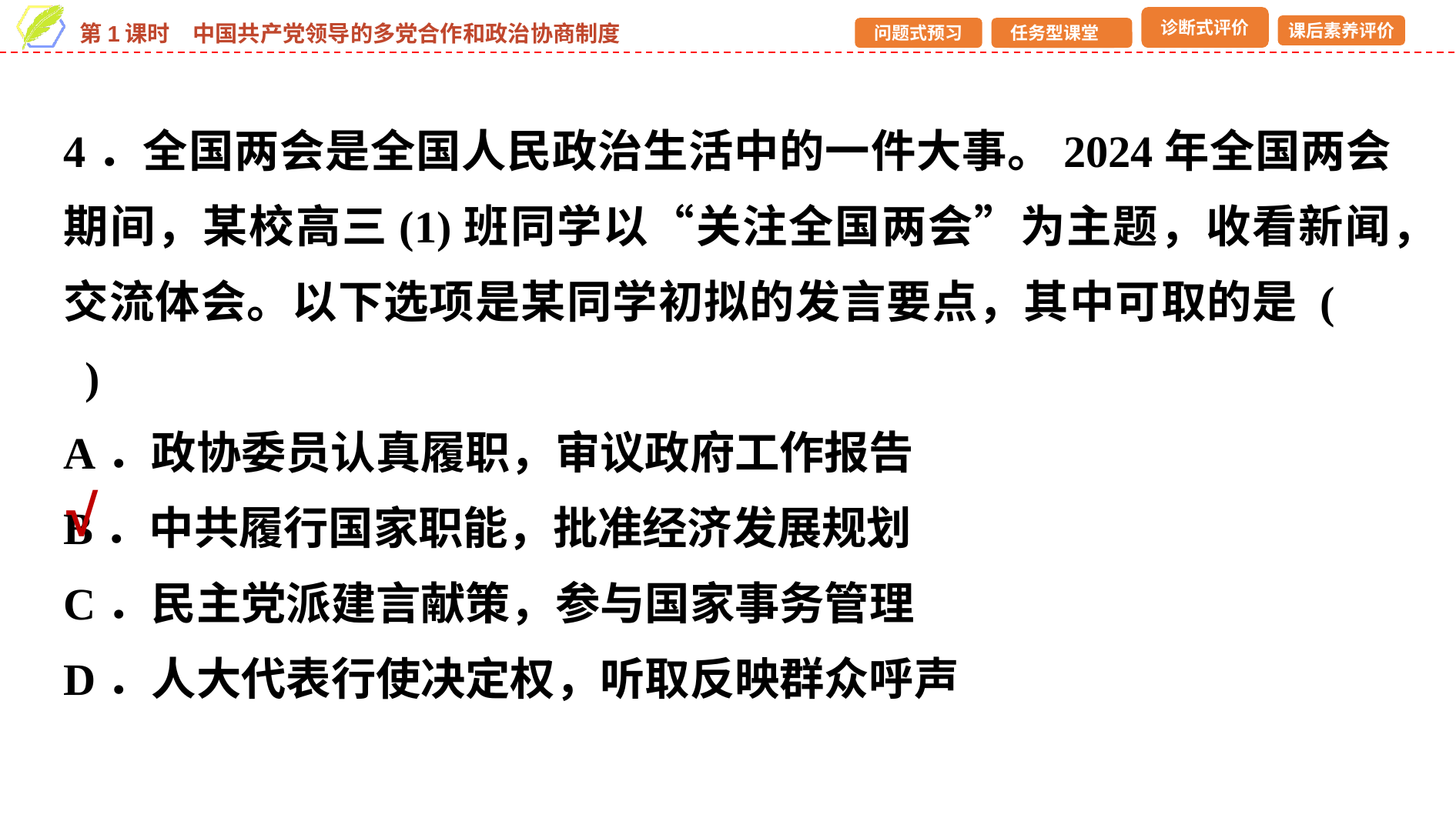

4．全国两会是全国人民政治生活中的一件大事。2024年全国两会期间，某校高三(1)班同学以“关注全国两会”为主题，收看新闻，交流体会。以下选项是某同学初拟的发言要点，其中可取的是 (　  )
A．政协委员认真履职，审议政府工作报告
B．中共履行国家职能，批准经济发展规划
C．民主党派建言献策，参与国家事务管理
D．人大代表行使决定权，听取反映群众呼声
√